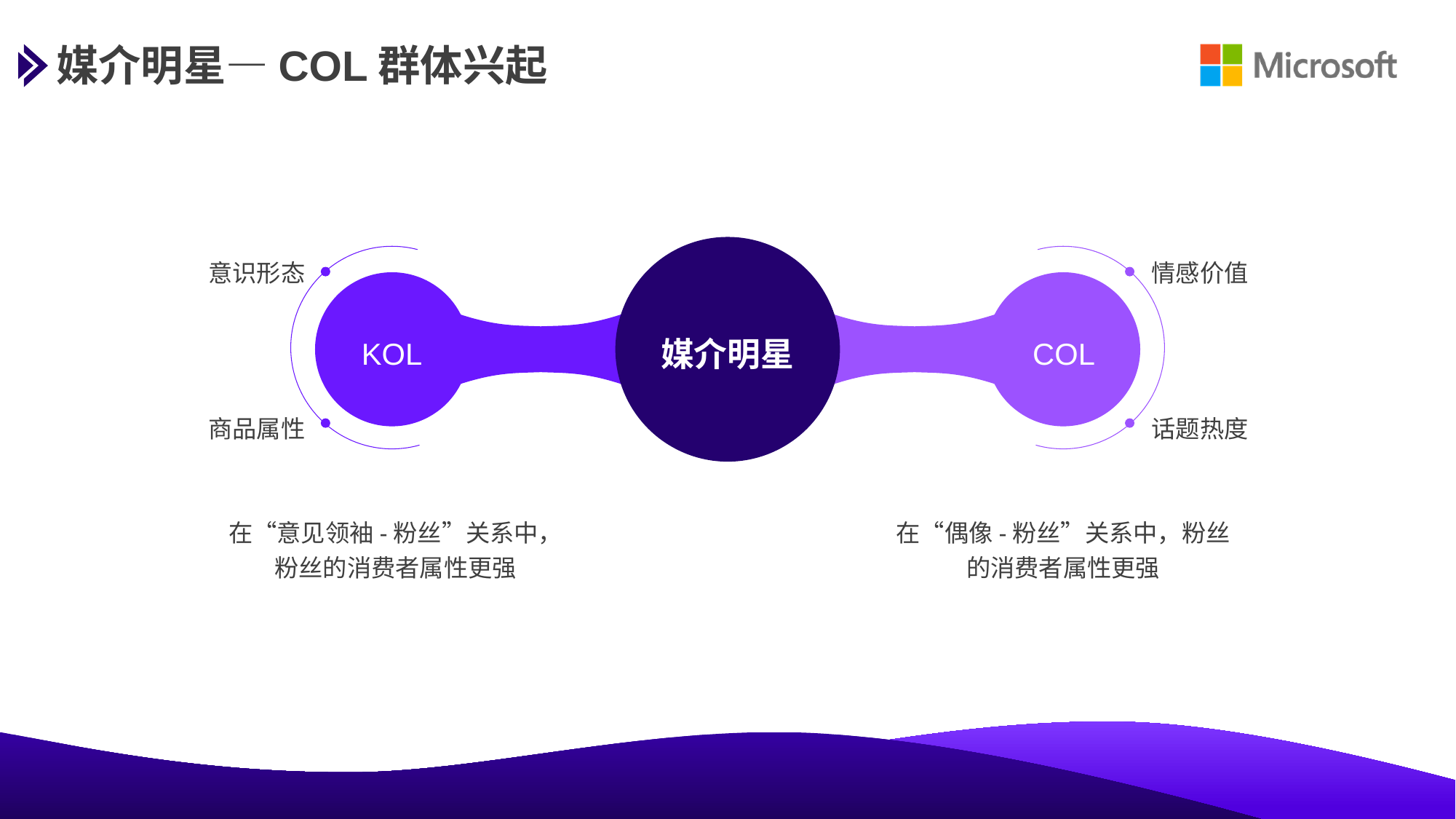

媒介明星—COL群体兴起

意识形态

情感价值

媒介明星
KOL
COL
商品属性
话题热度

在“意见领袖-粉丝”关系中，粉丝的消费者属性更强
在“偶像-粉丝”关系中，粉丝的消费者属性更强